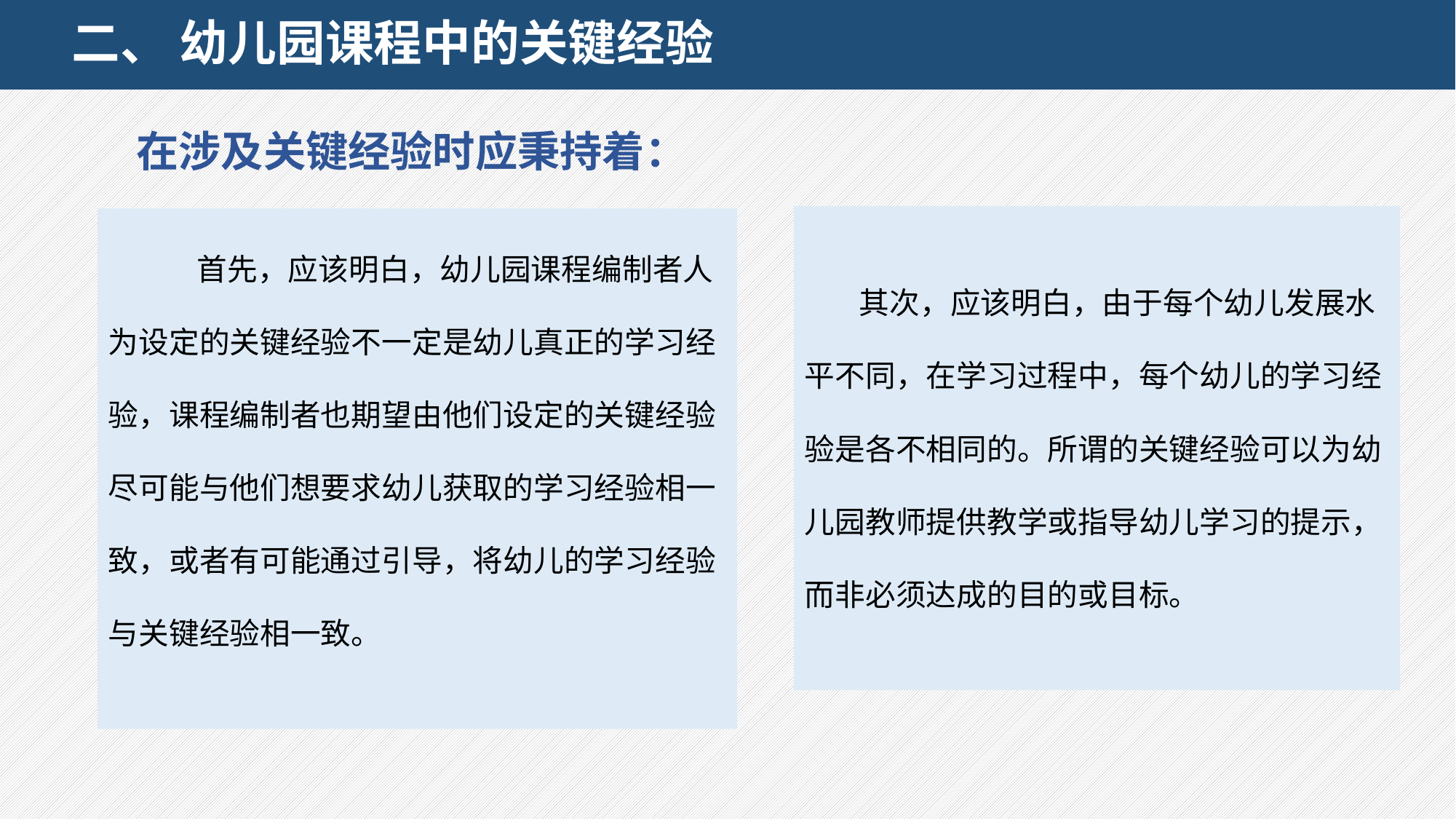

# 二、 幼儿园课程中的关键经验
在涉及关键经验时应秉持着：

其次，应该明白，由于每个幼儿发展水平不同，在学习过程中，每个幼儿的学习经验是各不相同的。所谓的关键经验可以为幼儿园教师提供教学或指导幼儿学习的提示，而非必须达成的目的或目标。

    首先，应该明白，幼儿园课程编制者人为设定的关键经验不一定是幼儿真正的学习经验，课程编制者也期望由他们设定的关键经验尽可能与他们想要求幼儿获取的学习经验相一致，或者有可能通过引导，将幼儿的学习经验与关键经验相一致。